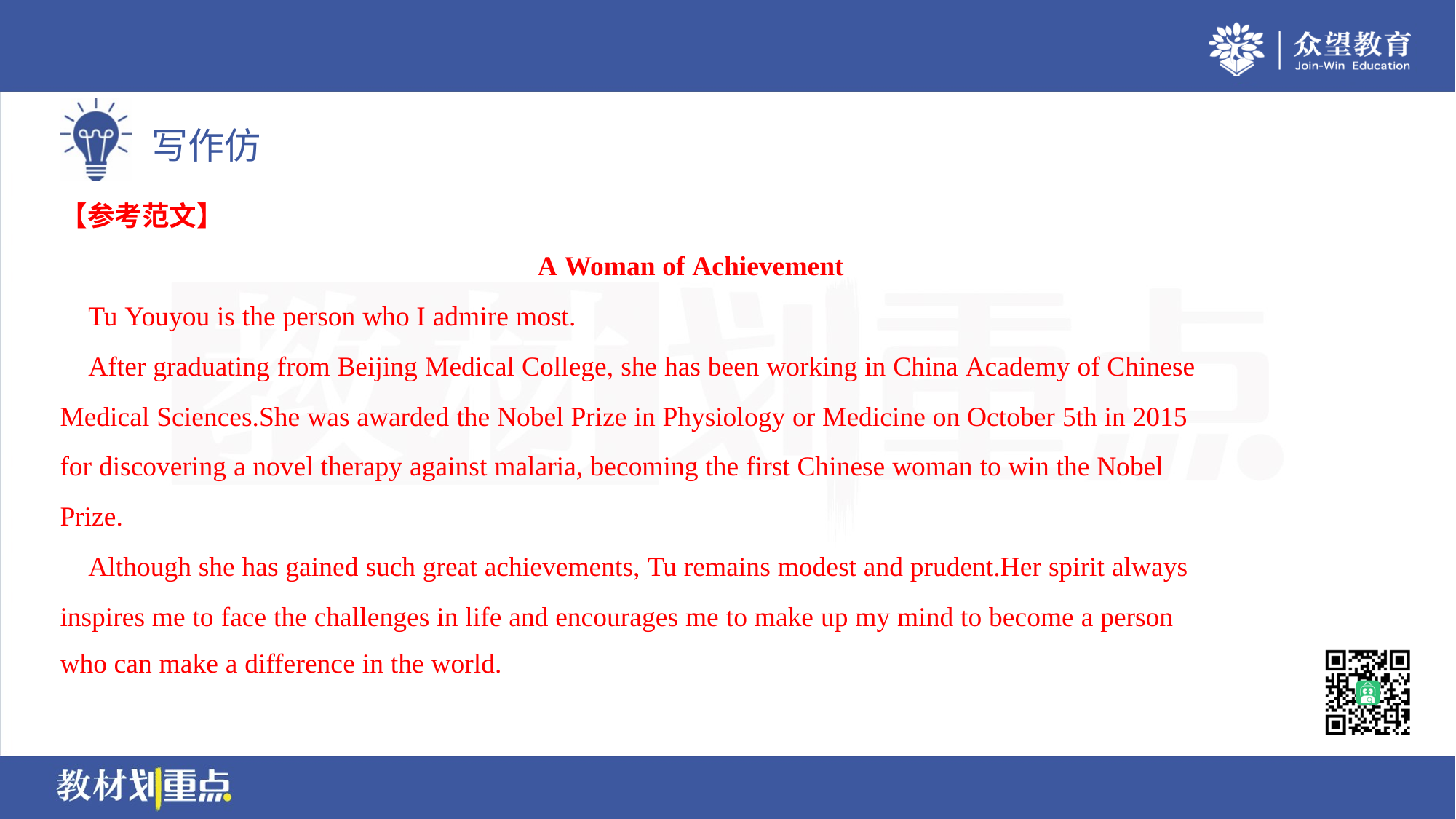

【参考范文】
A Woman of Achievement
    Tu Youyou is the person who I admire most.
    After graduating from Beijing Medical College, she has been working in China Academy of Chinese
Medical Sciences.She was awarded the Nobel Prize in Physiology or Medicine on October 5th in 2015
for discovering a novel therapy against malaria, becoming the first Chinese woman to win the Nobel
Prize.
    Although she has gained such great achievements, Tu remains modest and prudent.Her spirit always
inspires me to face the challenges in life and encourages me to make up my mind to become a person
who can make a difference in the world.